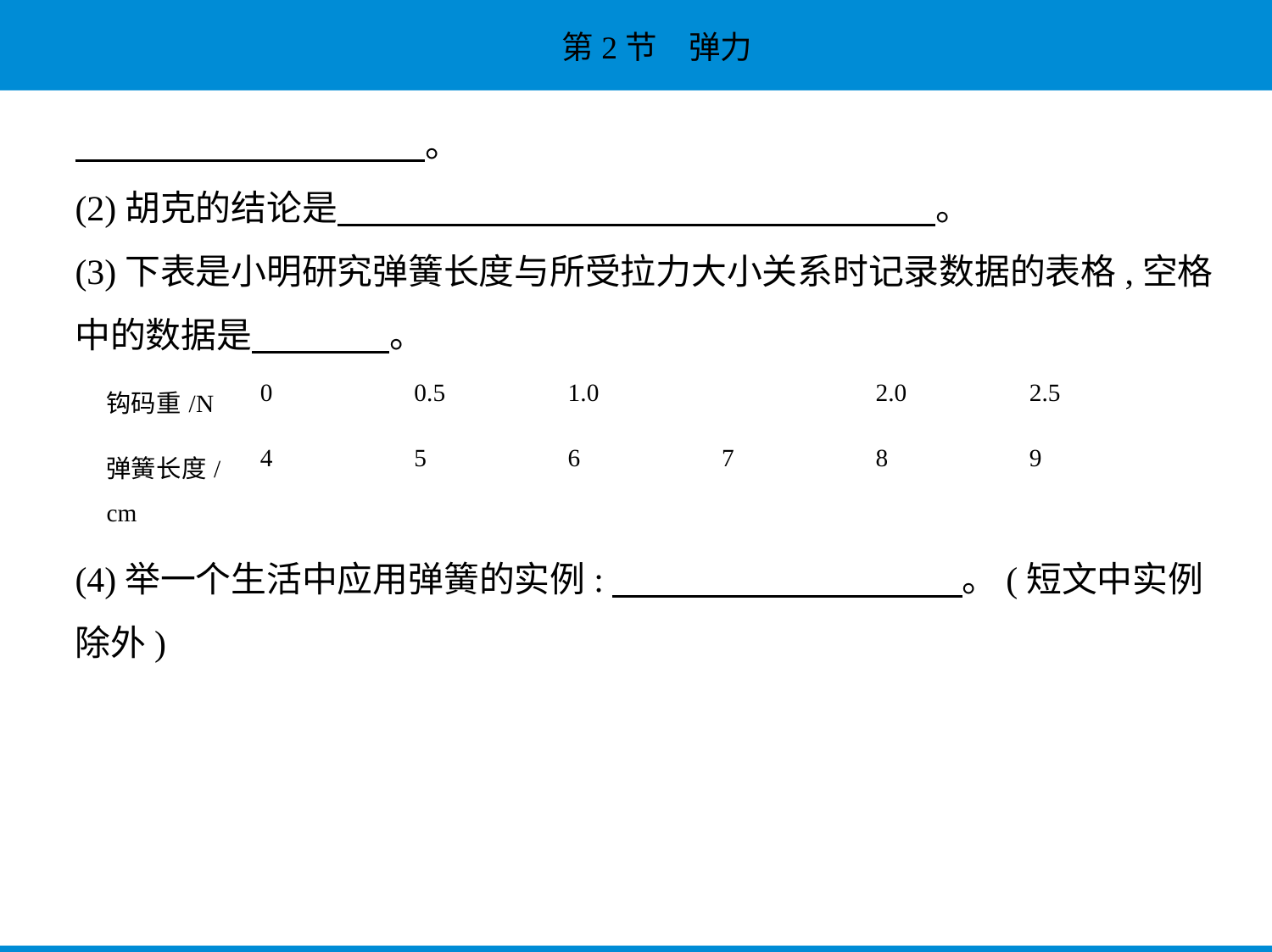

。
(2)胡克的结论是　　　　　　　　　　　　　　　　    。
(3)下表是小明研究弹簧长度与所受拉力大小关系时记录数据的表格,空格
中的数据是　　　    。
| 钩码重/N | 0 | 0.5 | 1.0 |  | 2.0 | 2.5 |
| --- | --- | --- | --- | --- | --- | --- |
| 弹簧长度/ cm | 4 | 5 | 6 | 7 | 8 | 9 |
(4)举一个生活中应用弹簧的实例:　　　　　　　　　    。(短文中实例
除外)